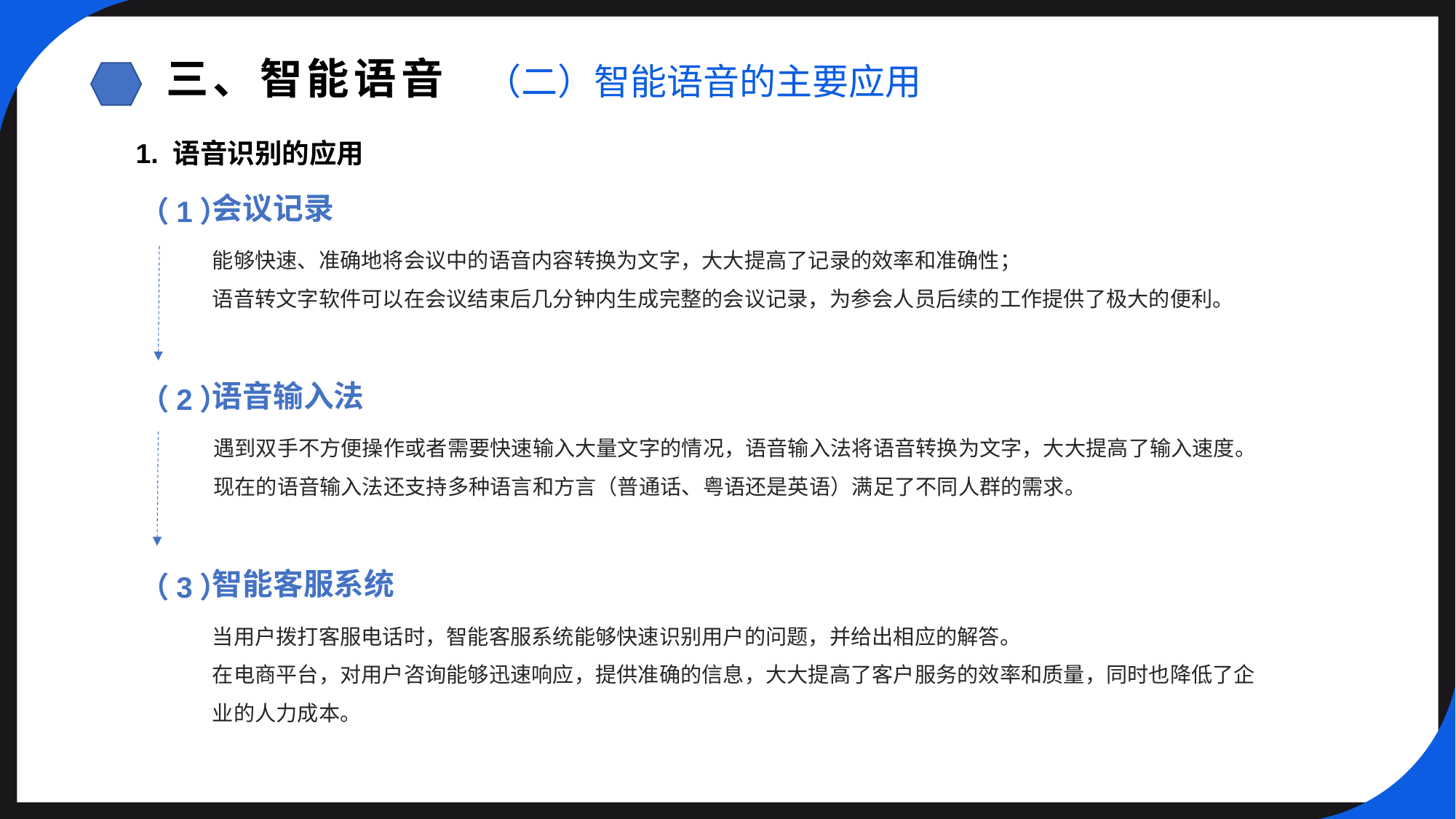

三、智能语音
（二）智能语音的主要应用
1. 语音识别的应用
会议记录
（1）
能够快速、准确地将会议中的语音内容转换为文字，大大提高了记录的效率和准确性；
语音转文字软件可以在会议结束后几分钟内生成完整的会议记录，为参会人员后续的工作提供了极大的便利。
语音输入法
（2）
遇到双手不方便操作或者需要快速输入大量文字的情况，语音输入法将语音转换为文字，大大提高了输入速度。
现在的语音输入法还支持多种语言和方言（普通话、粤语还是英语）满足了不同人群的需求。
智能客服系统
（3）
当用户拨打客服电话时，智能客服系统能够快速识别用户的问题，并给出相应的解答。
在电商平台，对用户咨询能够迅速响应，提供准确的信息，大大提高了客户服务的效率和质量，同时也降低了企业的人力成本。